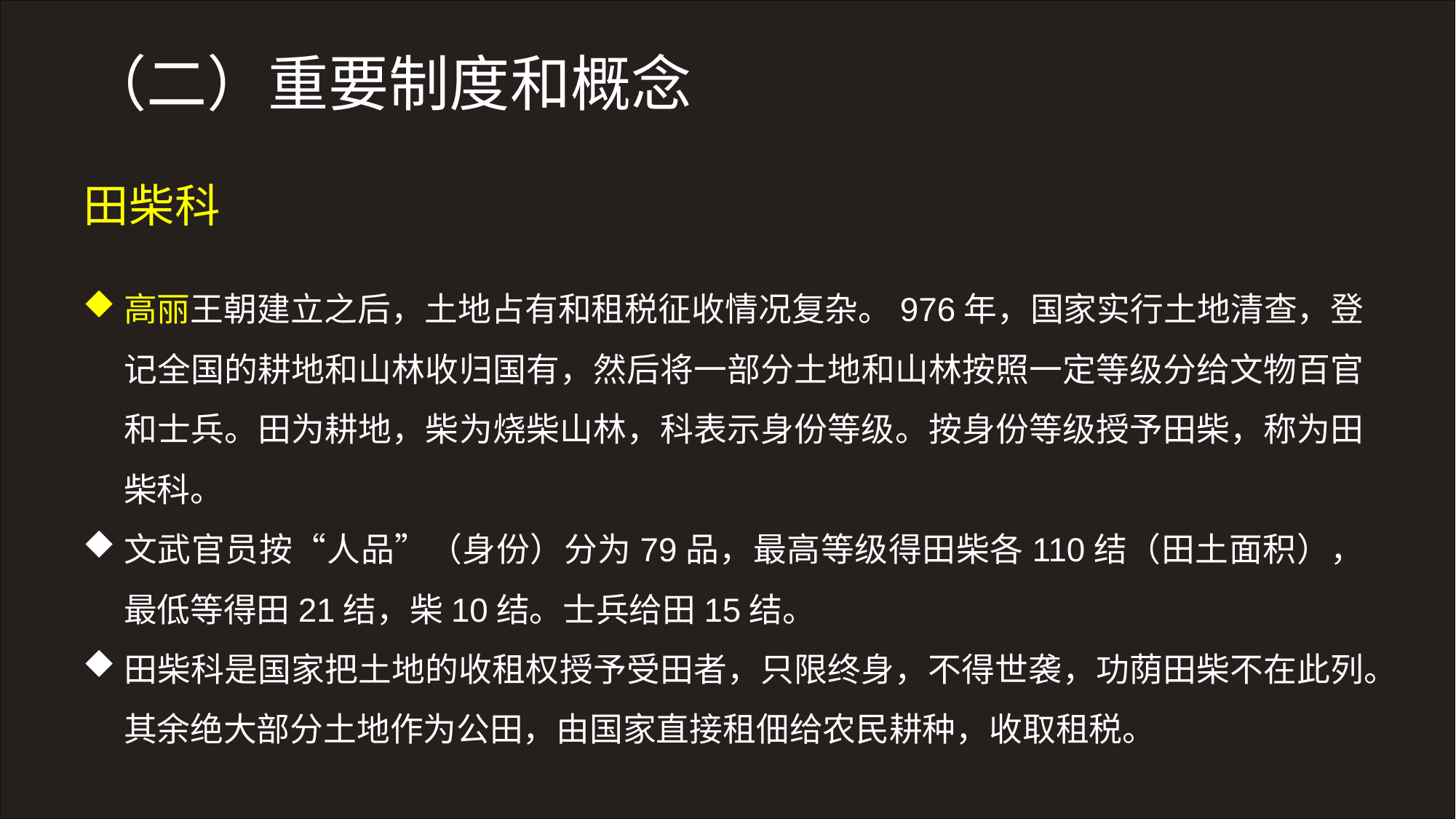

（二）重要制度和概念
田柴科
高丽王朝建立之后，土地占有和租税征收情况复杂。976年，国家实行土地清查，登记全国的耕地和山林收归国有，然后将一部分土地和山林按照一定等级分给文物百官和士兵。田为耕地，柴为烧柴山林，科表示身份等级。按身份等级授予田柴，称为田柴科。
文武官员按“人品”（身份）分为79品，最高等级得田柴各110结（田土面积），最低等得田21结，柴10结。士兵给田15结。
田柴科是国家把土地的收租权授予受田者，只限终身，不得世袭，功荫田柴不在此列。其余绝大部分土地作为公田，由国家直接租佃给农民耕种，收取租税。